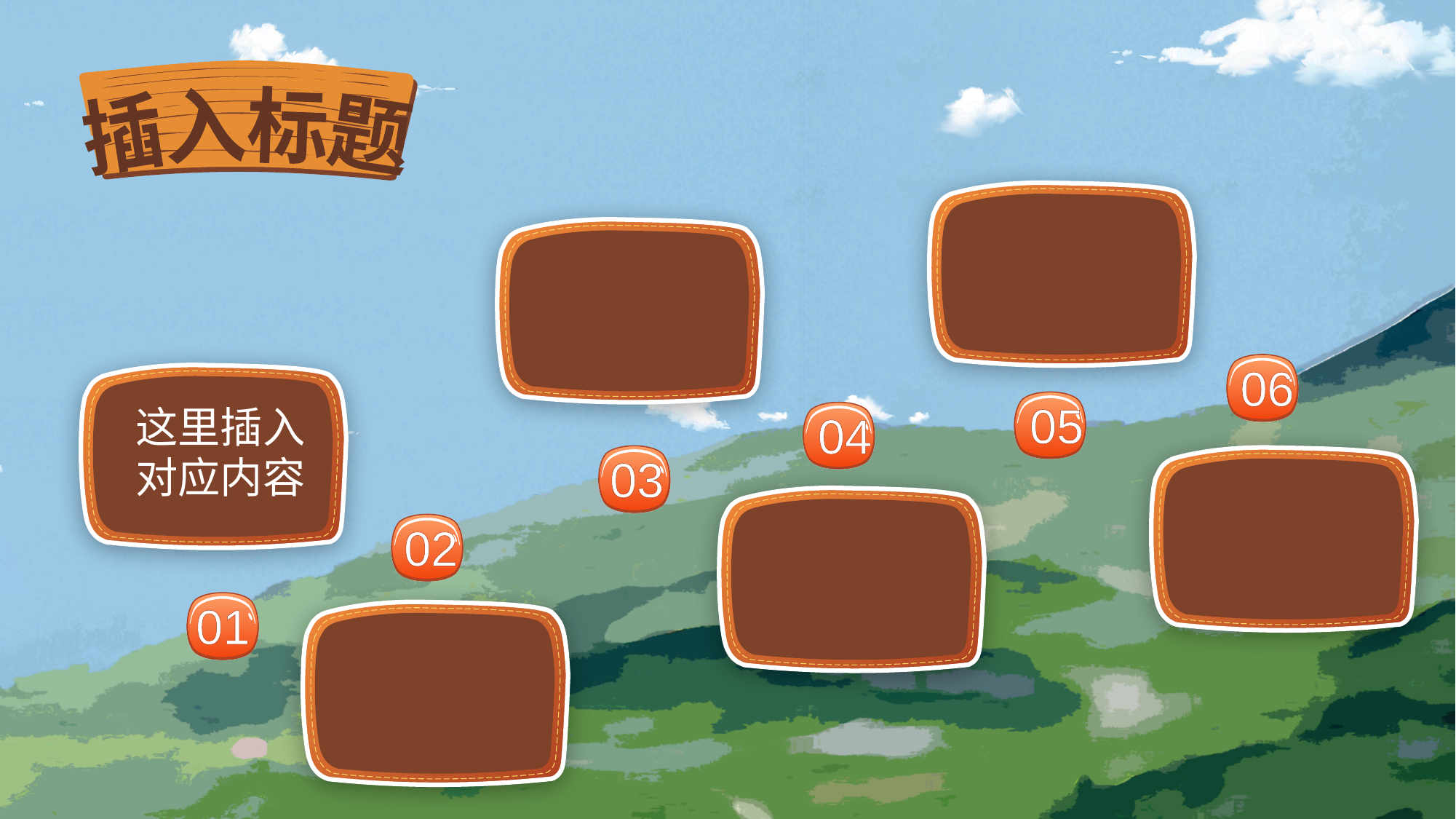

插入标题

06

05

这里插入对应内容
04

03

02

01